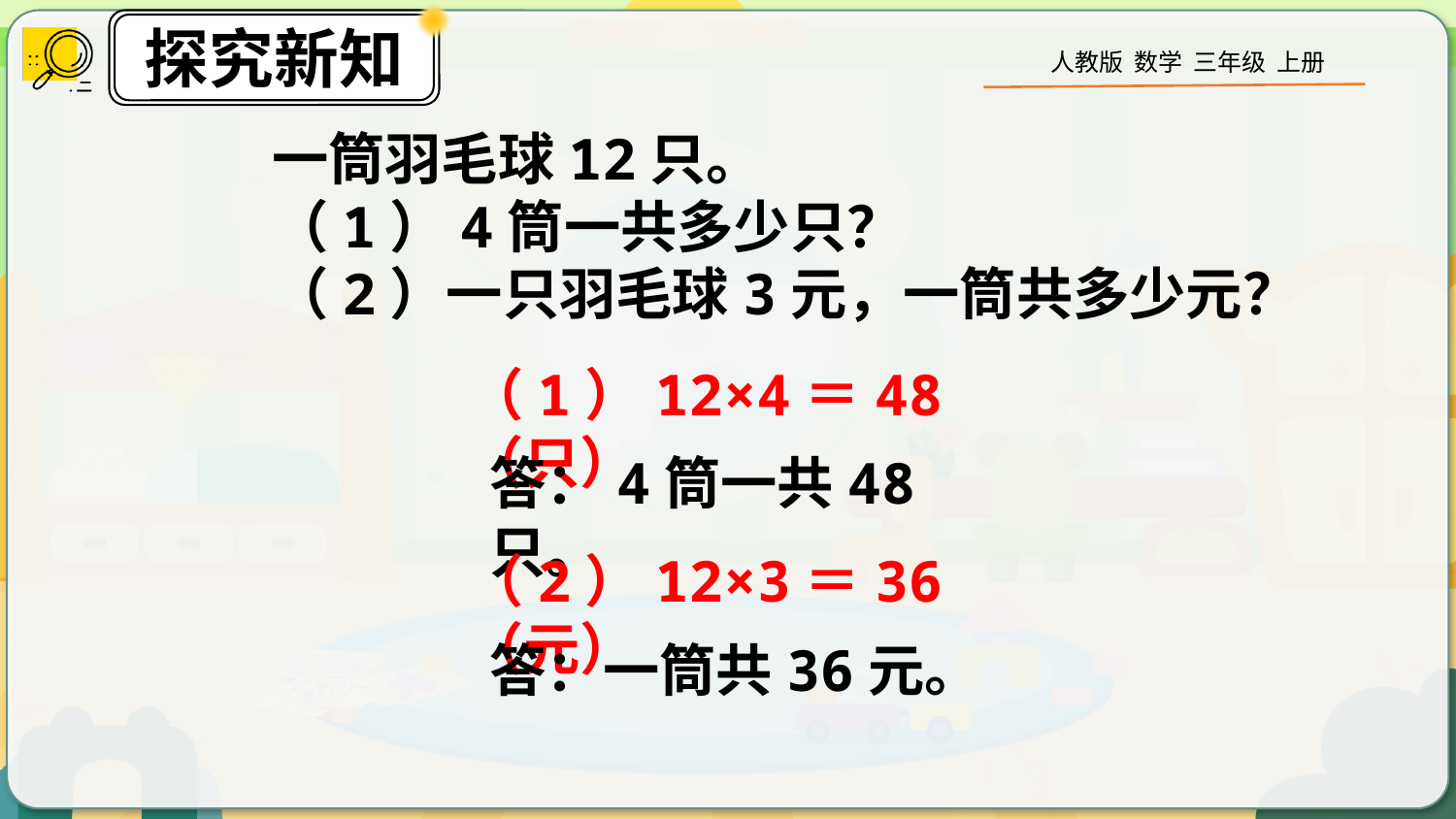

一筒羽毛球12只。
（1）4筒一共多少只？
（2）一只羽毛球3元，一筒共多少元？
（1）12×4＝48（只）
答：4筒一共48只。
（2）12×3＝36（元）
答：一筒共36元。